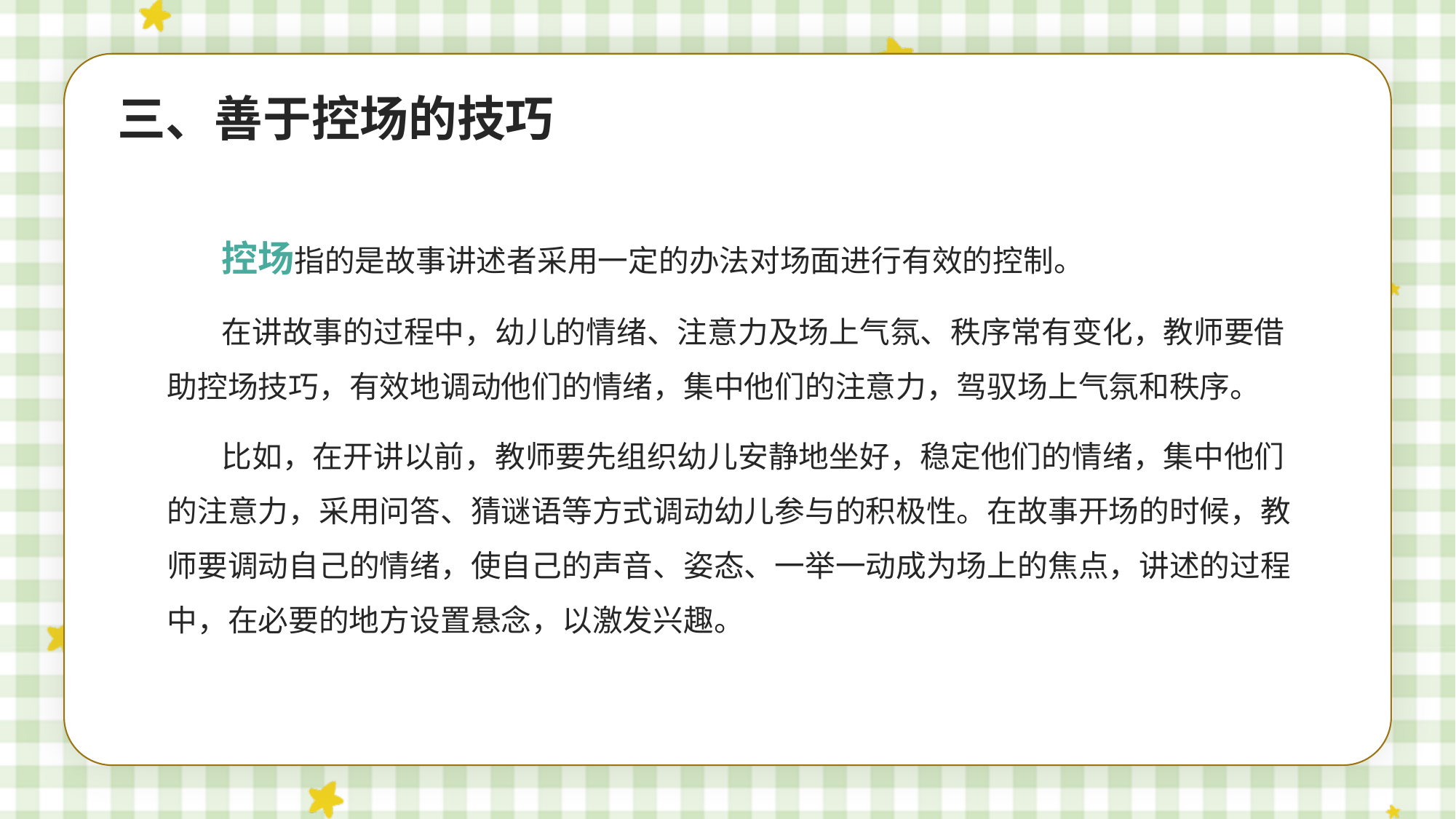

三、善于控场的技巧
控场指的是故事讲述者采用一定的办法对场面进行有效的控制。
在讲故事的过程中，幼儿的情绪、注意力及场上气氛、秩序常有变化，教师要借助控场技巧，有效地调动他们的情绪，集中他们的注意力，驾驭场上气氛和秩序。
比如，在开讲以前，教师要先组织幼儿安静地坐好，稳定他们的情绪，集中他们的注意力，采用问答、猜谜语等方式调动幼儿参与的积极性。在故事开场的时候，教师要调动自己的情绪，使自己的声音、姿态、一举一动成为场上的焦点，讲述的过程中，在必要的地方设置悬念，以激发兴趣。